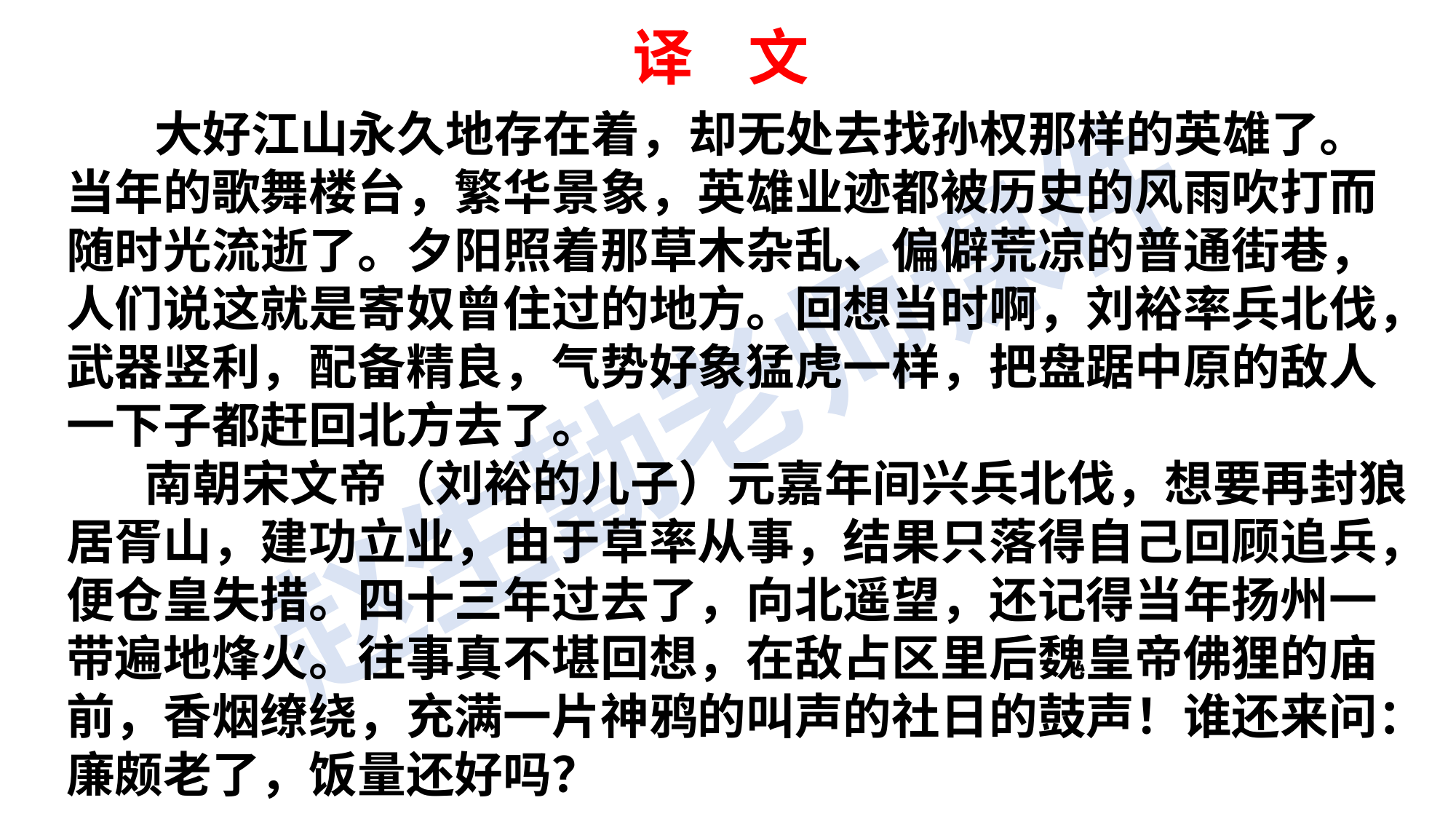

译    文
       大好江山永久地存在着，却无处去找孙权那样的英雄了。当年的歌舞楼台，繁华景象，英雄业迹都被历史的风雨吹打而随时光流逝了。夕阳照着那草木杂乱、偏僻荒凉的普通街巷，人们说这就是寄奴曾住过的地方。回想当时啊，刘裕率兵北伐，武器竖利，配备精良，气势好象猛虎一样，把盘踞中原的敌人一下子都赶回北方去了。
      南朝宋文帝（刘裕的儿子）元嘉年间兴兵北伐，想要再封狼居胥山，建功立业，由于草率从事，结果只落得自己回顾追兵，便仓皇失措。四十三年过去了，向北遥望，还记得当年扬州一带遍地烽火。往事真不堪回想，在敌占区里后魏皇帝佛狸的庙前，香烟缭绕，充满一片神鸦的叫声的社日的鼓声！谁还来问：廉颇老了，饭量还好吗？